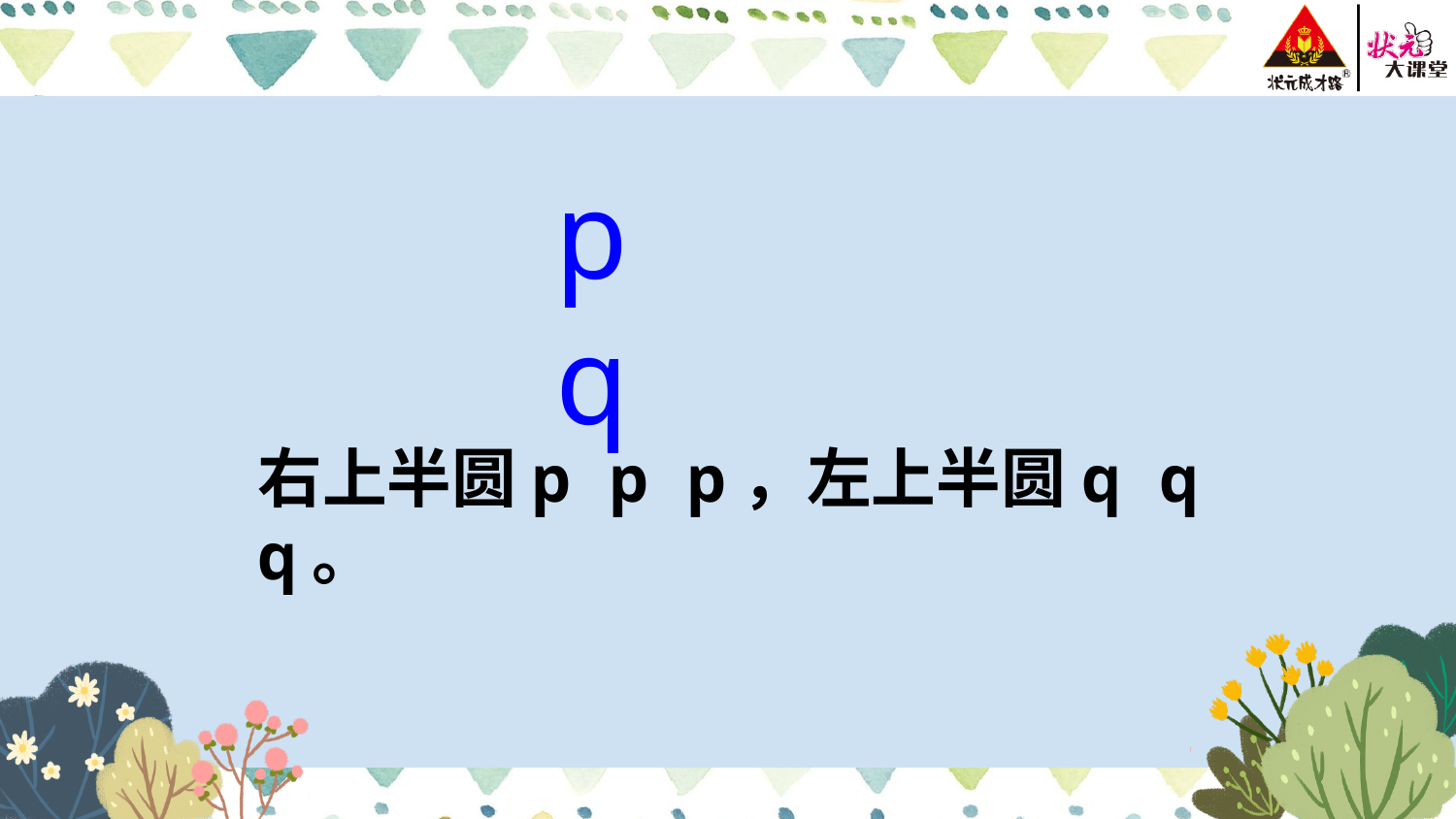

p    q
右上半圆p p p，左上半圆q q q。